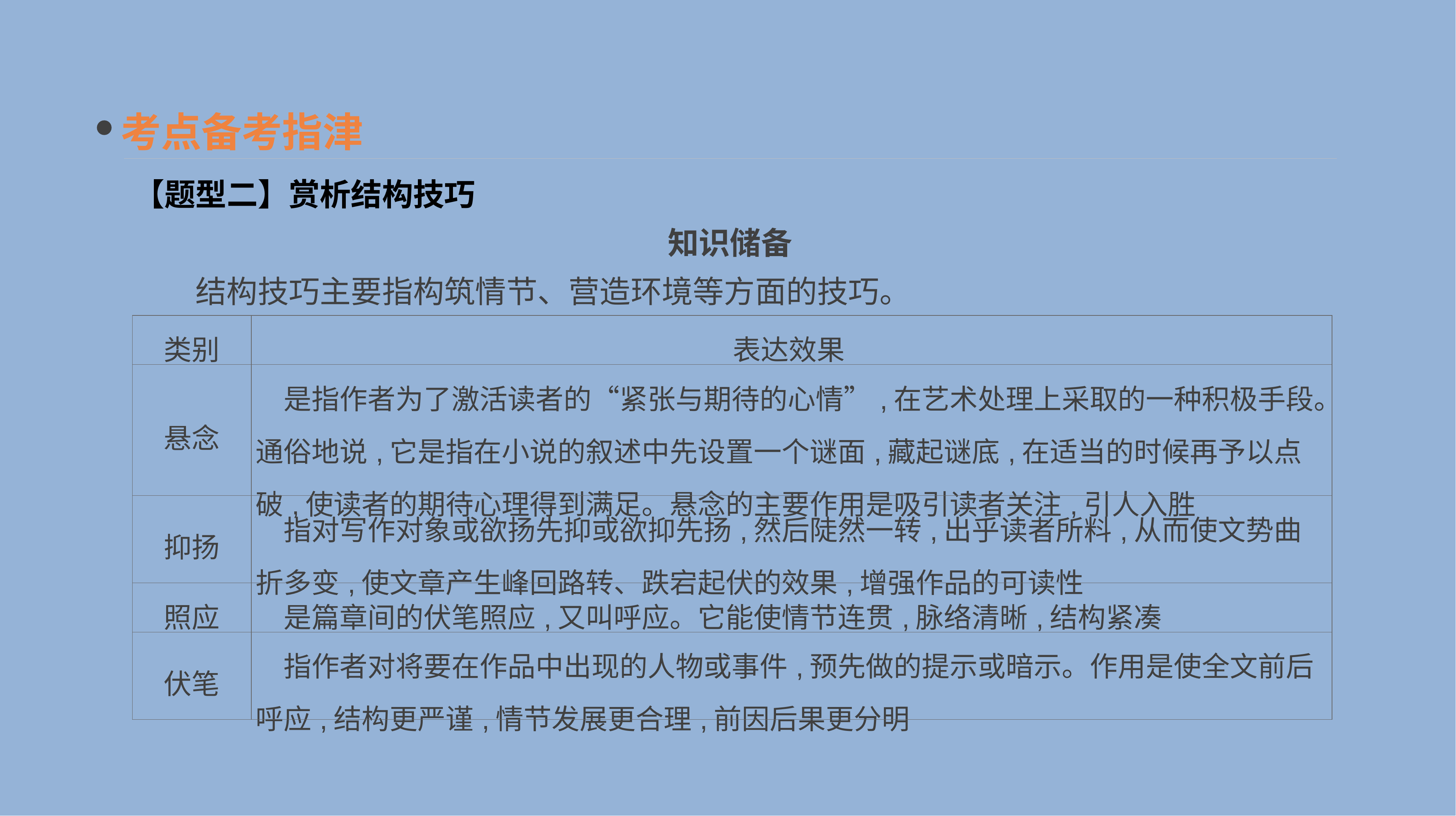

考点备考指津

【题型二】赏析结构技巧
知识储备
　　结构技巧主要指构筑情节、营造环境等方面的技巧。
| 类别 | 表达效果 |
| --- | --- |
| 悬念 | 是指作者为了激活读者的“紧张与期待的心情”,在艺术处理上采取的一种积极手段。通俗地说,它是指在小说的叙述中先设置一个谜面,藏起谜底,在适当的时候再予以点破,使读者的期待心理得到满足。悬念的主要作用是吸引读者关注,引人入胜 |
| 抑扬 | 指对写作对象或欲扬先抑或欲抑先扬,然后陡然一转,出乎读者所料,从而使文势曲折多变,使文章产生峰回路转、跌宕起伏的效果,增强作品的可读性 |
| 照应 | 是篇章间的伏笔照应,又叫呼应。它能使情节连贯,脉络清晰,结构紧凑 |
| 伏笔 | 指作者对将要在作品中出现的人物或事件,预先做的提示或暗示。作用是使全文前后呼应,结构更严谨,情节发展更合理,前因后果更分明 |